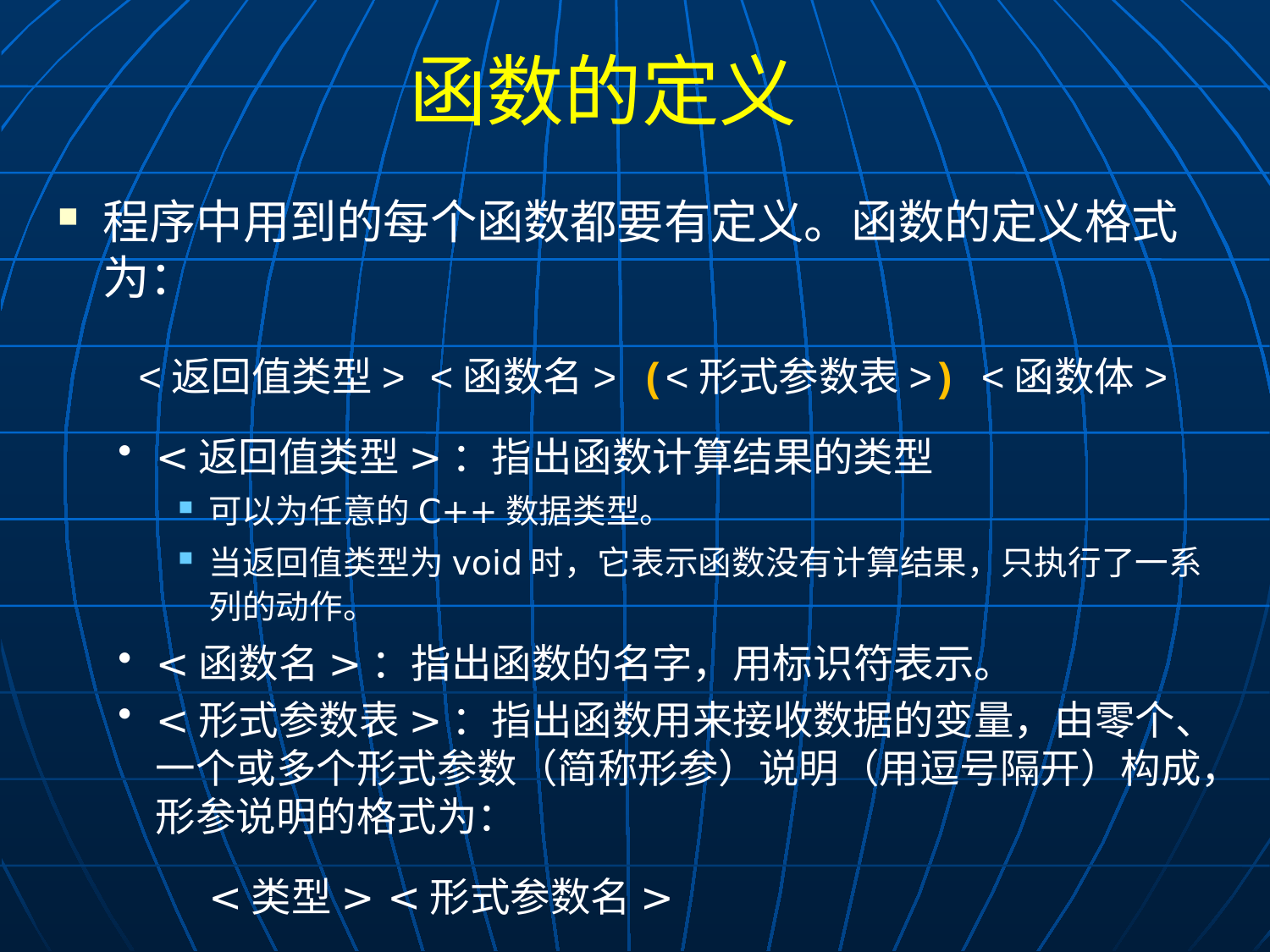

# 函数的定义
程序中用到的每个函数都要有定义。函数的定义格式为：
 <返回值类型> <函数名> (<形式参数表>) <函数体>
<返回值类型>：指出函数计算结果的类型
可以为任意的C++数据类型。
当返回值类型为void时，它表示函数没有计算结果，只执行了一系列的动作。
<函数名>：指出函数的名字，用标识符表示。
<形式参数表>：指出函数用来接收数据的变量，由零个、一个或多个形式参数（简称形参）说明（用逗号隔开）构成，形参说明的格式为：
		<类型> <形式参数名>